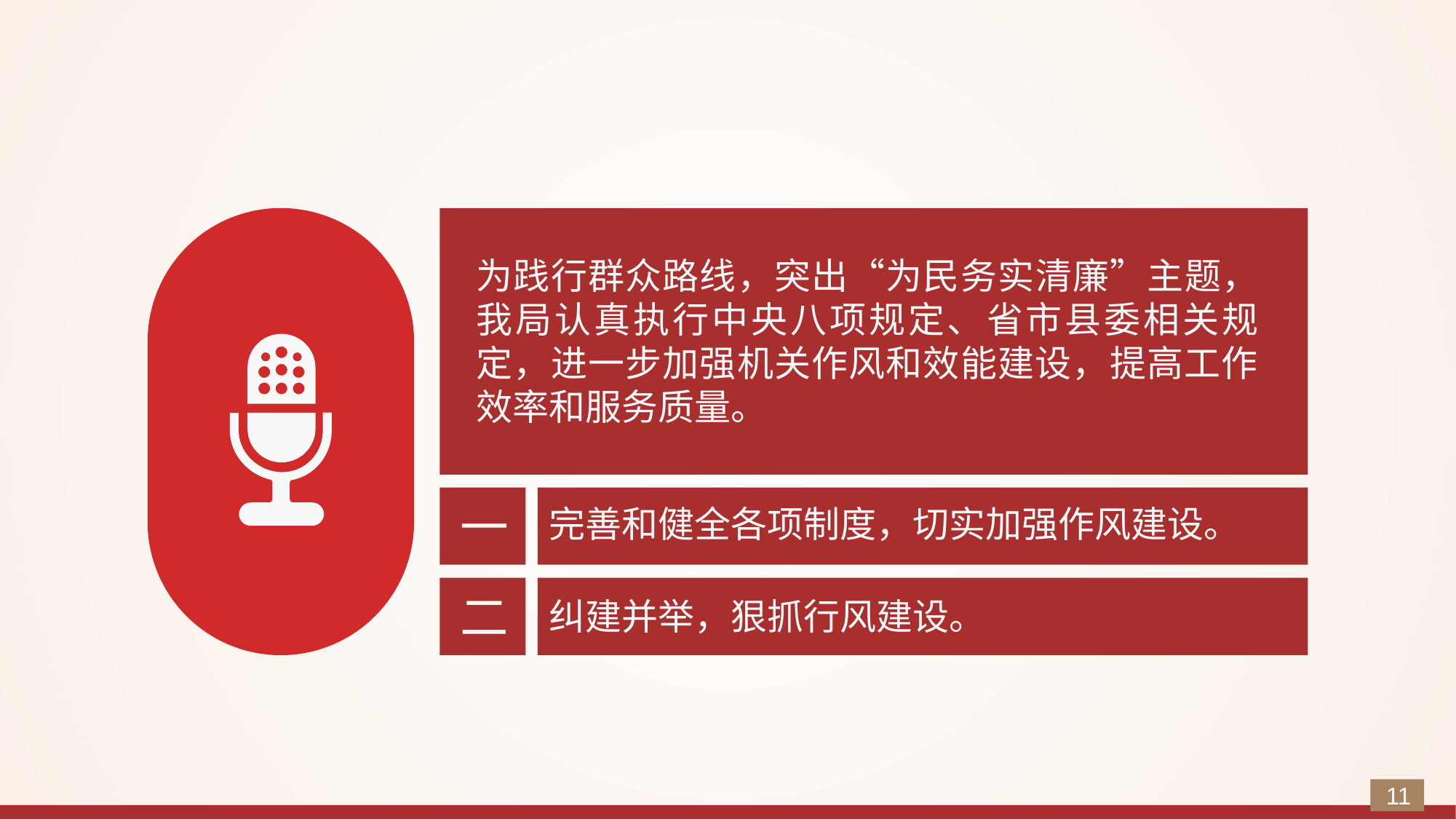

为践行群众路线，突出“为民务实清廉”主题，我局认真执行中央八项规定、省市县委相关规定，进一步加强机关作风和效能建设，提高工作效率和服务质量。

一
完善和健全各项制度，切实加强作风建设。

二
纠建并举，狠抓行风建设。